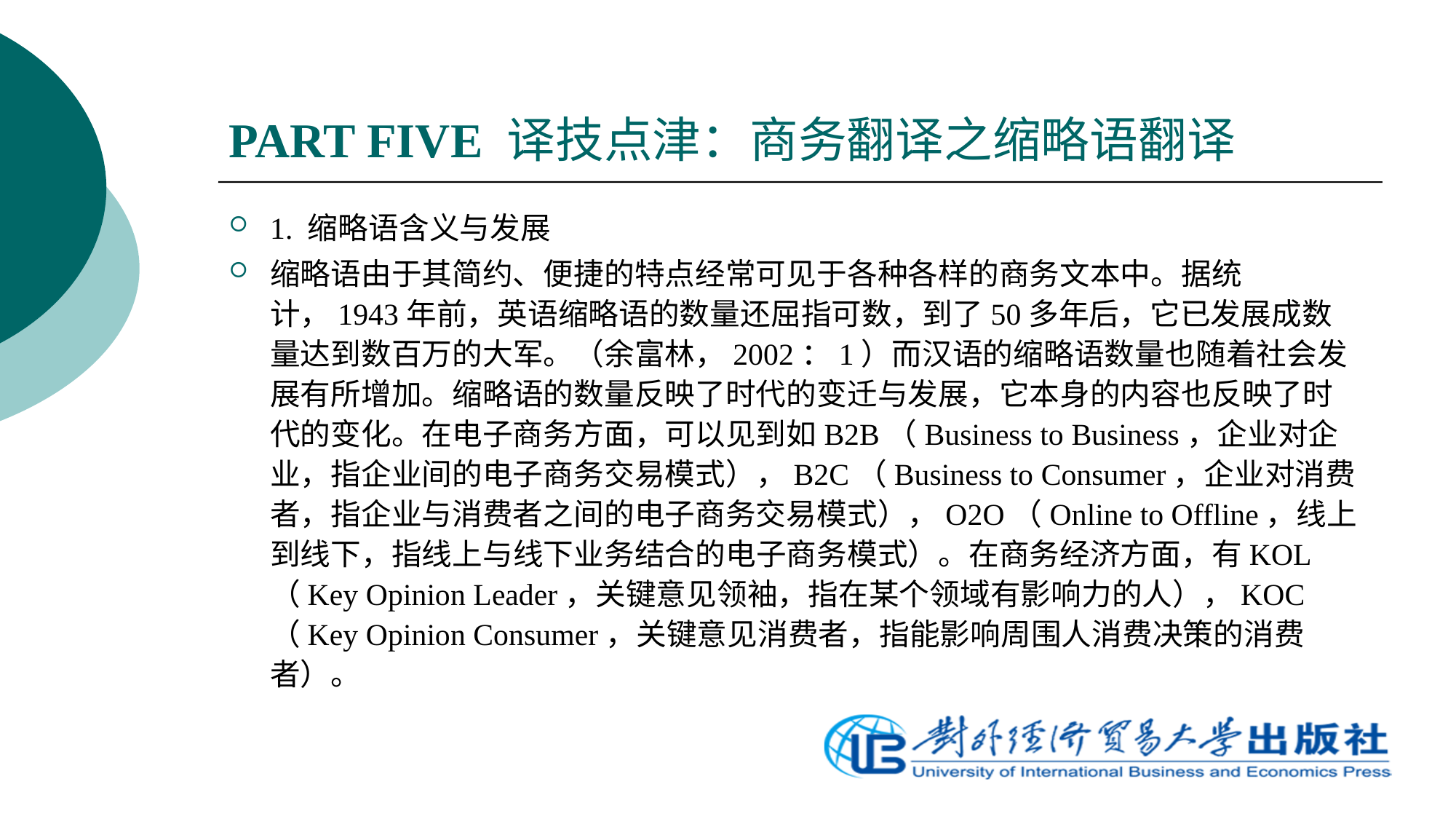

# PART FIVE 译技点津：商务翻译之缩略语翻译
1. 缩略语含义与发展
缩略语由于其简约、便捷的特点经常可见于各种各样的商务文本中。据统计，1943年前，英语缩略语的数量还屈指可数，到了50多年后，它已发展成数量达到数百万的大军。（余富林，2002：1）而汉语的缩略语数量也随着社会发展有所增加。缩略语的数量反映了时代的变迁与发展，它本身的内容也反映了时代的变化。在电子商务方面，可以见到如B2B（Business to Business，企业对企业，指企业间的电子商务交易模式），B2C（Business to Consumer，企业对消费者，指企业与消费者之间的电子商务交易模式），O2O（Online to Offline，线上到线下，指线上与线下业务结合的电子商务模式）。在商务经济方面，有KOL（Key Opinion Leader，关键意见领袖，指在某个领域有影响力的人），KOC（Key Opinion Consumer，关键意见消费者，指能影响周围人消费决策的消费者）。